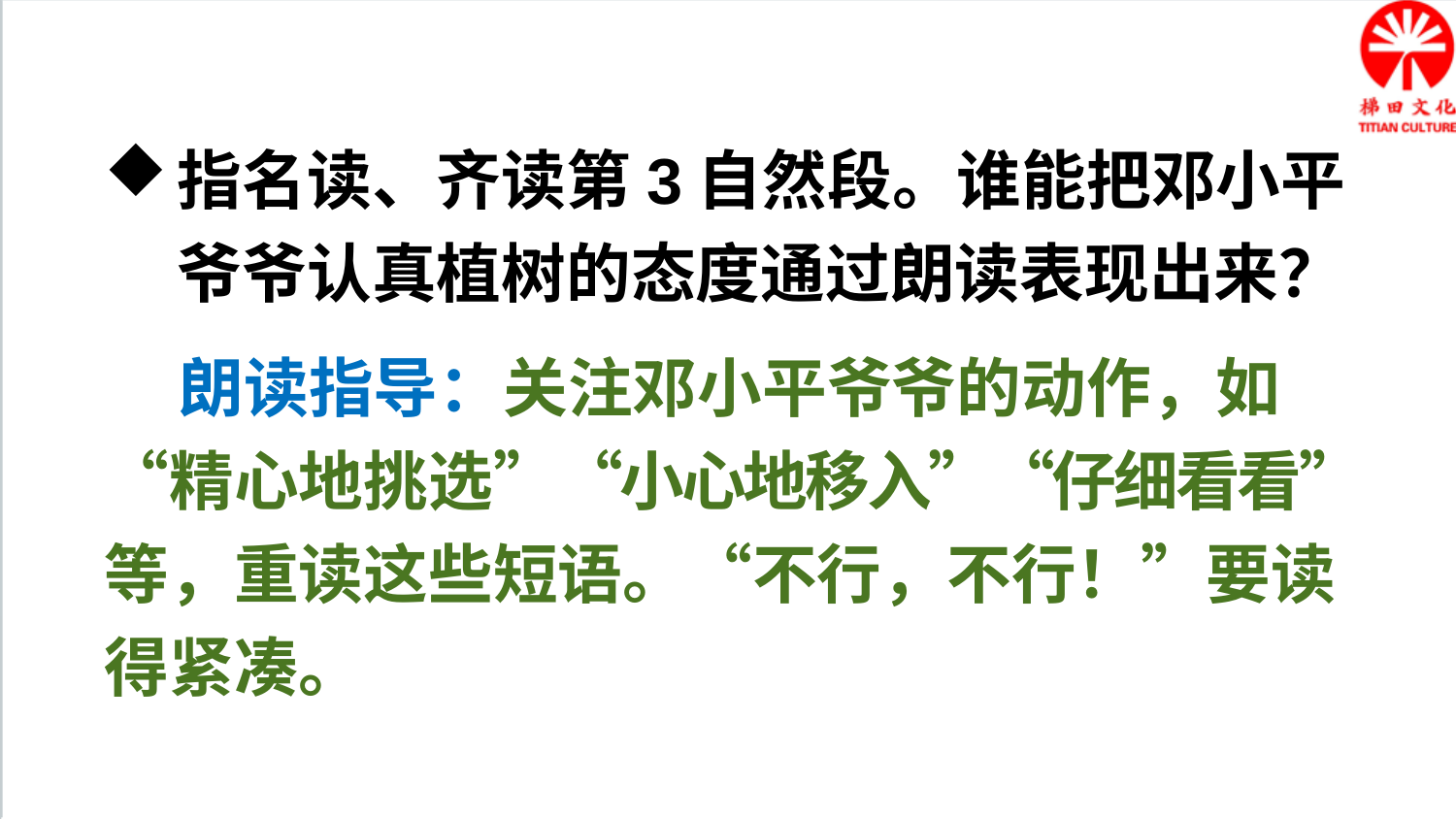

指名读、齐读第3自然段。谁能把邓小平爷爷认真植树的态度通过朗读表现出来？
    朗读指导：关注邓小平爷爷的动作，如“精心地挑选”“小心地移入”“仔细看看”等，重读这些短语。“不行，不行！”要读得紧凑。